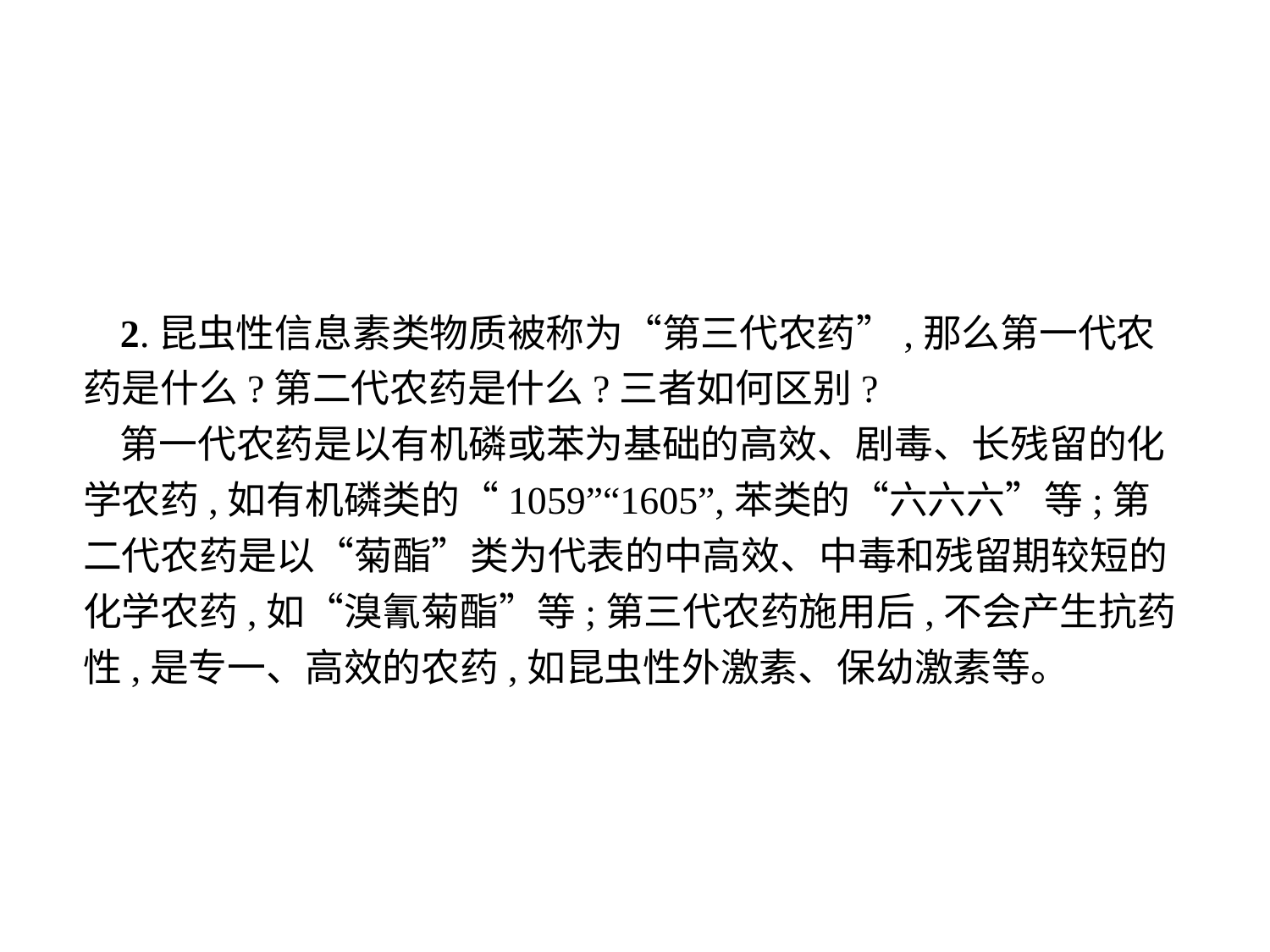

2.昆虫性信息素类物质被称为“第三代农药”,那么第一代农药是什么?第二代农药是什么?三者如何区别?
第一代农药是以有机磷或苯为基础的高效、剧毒、长残留的化学农药,如有机磷类的“1059”“1605”,苯类的“六六六”等;第二代农药是以“菊酯”类为代表的中高效、中毒和残留期较短的化学农药,如“溴氰菊酯”等;第三代农药施用后,不会产生抗药性,是专一、高效的农药,如昆虫性外激素、保幼激素等。